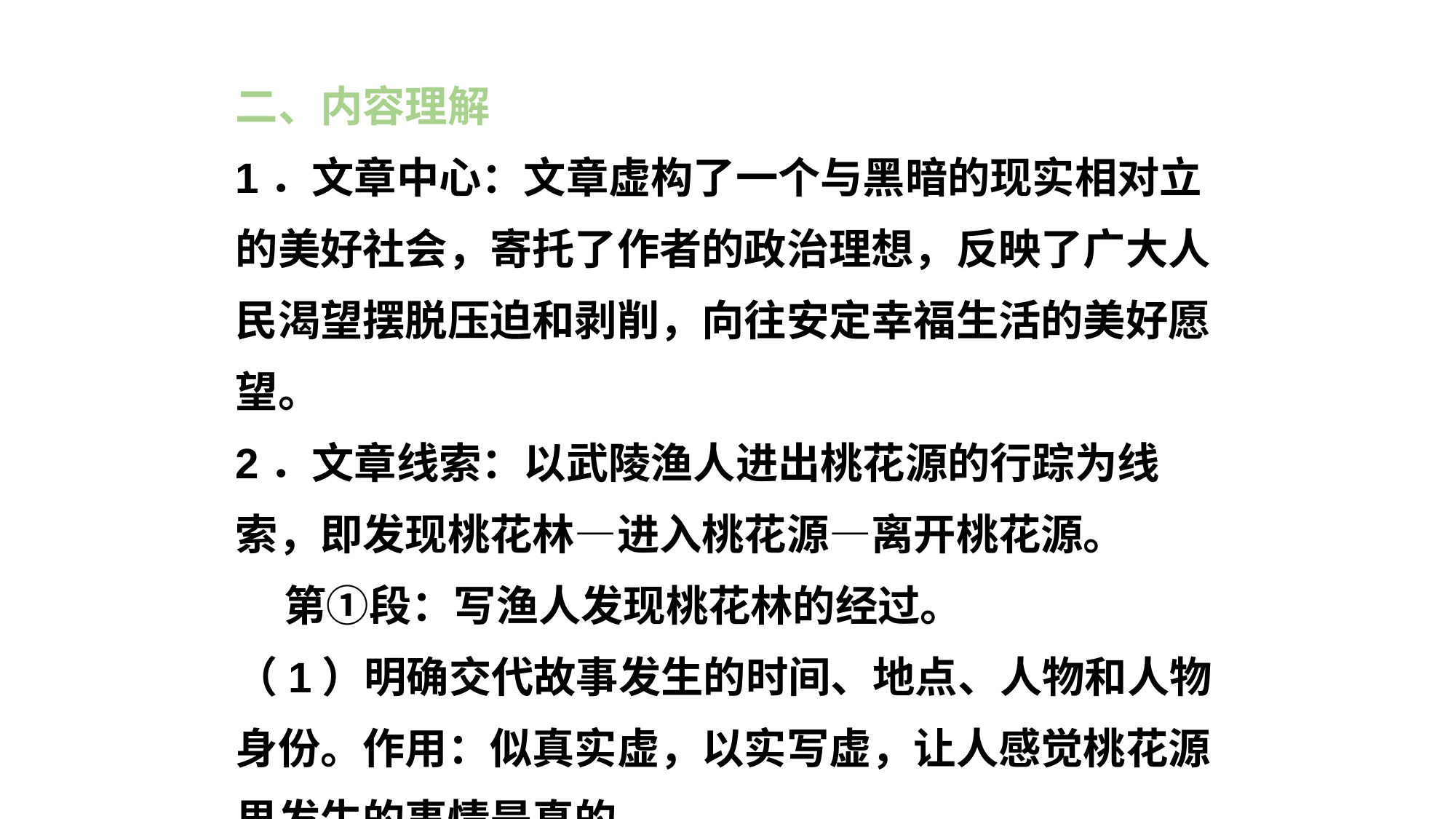

二、内容理解
1．文章中心：文章虚构了一个与黑暗的现实相对立的美好社会，寄托了作者的政治理想，反映了广大人民渴望摆脱压迫和剥削，向往安定幸福生活的美好愿望。
2．文章线索：以武陵渔人进出桃花源的行踪为线索，即发现桃花林—进入桃花源—离开桃花源。
    第①段：写渔人发现桃花林的经过。
（1）明确交代故事发生的时间、地点、人物和人物身份。作用：似真实虚，以实写虚，让人感觉桃花源里发生的事情是真的。